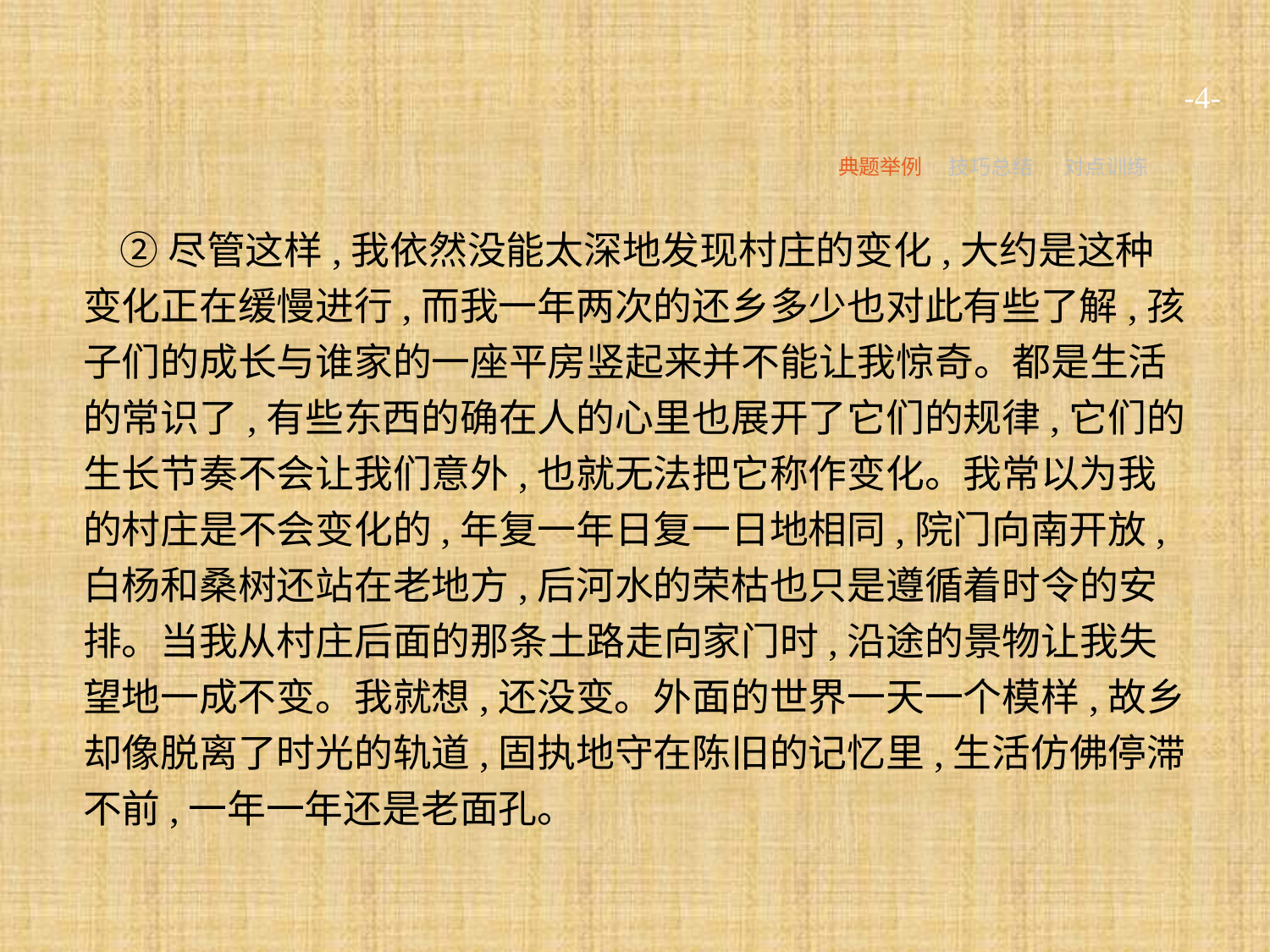

-4-
典题举例
技巧总结
对点训练
②尽管这样,我依然没能太深地发现村庄的变化,大约是这种变化正在缓慢进行,而我一年两次的还乡多少也对此有些了解,孩子们的成长与谁家的一座平房竖起来并不能让我惊奇。都是生活的常识了,有些东西的确在人的心里也展开了它们的规律,它们的生长节奏不会让我们意外,也就无法把它称作变化。我常以为我的村庄是不会变化的,年复一年日复一日地相同,院门向南开放,白杨和桑树还站在老地方,后河水的荣枯也只是遵循着时令的安排。当我从村庄后面的那条土路走向家门时,沿途的景物让我失望地一成不变。我就想,还没变。外面的世界一天一个模样,故乡却像脱离了时光的轨道,固执地守在陈旧的记忆里,生活仿佛停滞不前,一年一年还是老面孔。